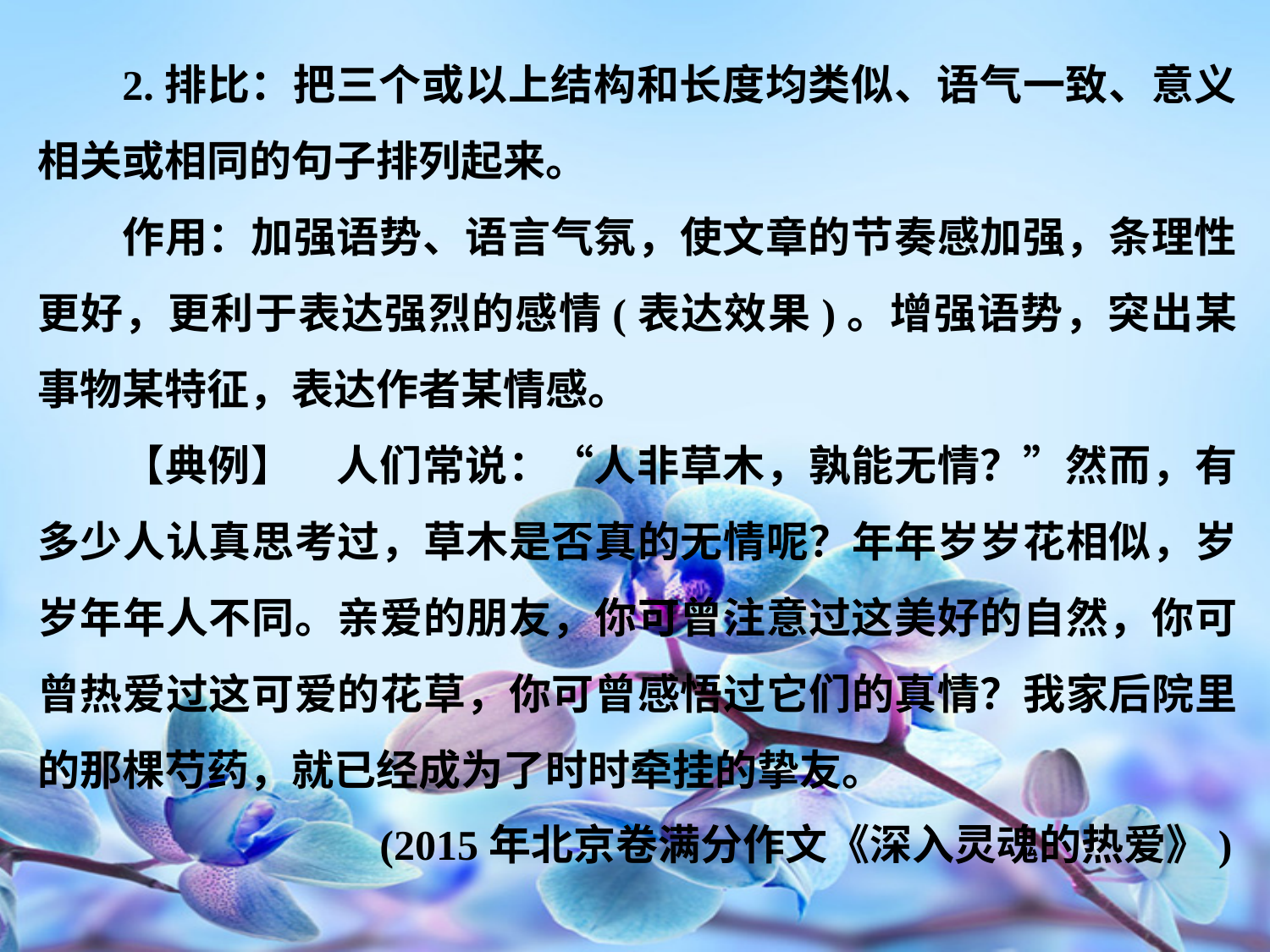

2.排比：把三个或以上结构和长度均类似、语气一致、意义相关或相同的句子排列起来。
作用：加强语势、语言气氛，使文章的节奏感加强，条理性更好，更利于表达强烈的感情(表达效果)。增强语势，突出某事物某特征，表达作者某情感。
【典例】　人们常说：“人非草木，孰能无情？”然而，有多少人认真思考过，草木是否真的无情呢？年年岁岁花相似，岁岁年年人不同。亲爱的朋友，你可曾注意过这美好的自然，你可曾热爱过这可爱的花草，你可曾感悟过它们的真情？我家后院里的那棵芍药，就已经成为了时时牵挂的挚友。

(2015年北京卷满分作文《深入灵魂的热爱》)